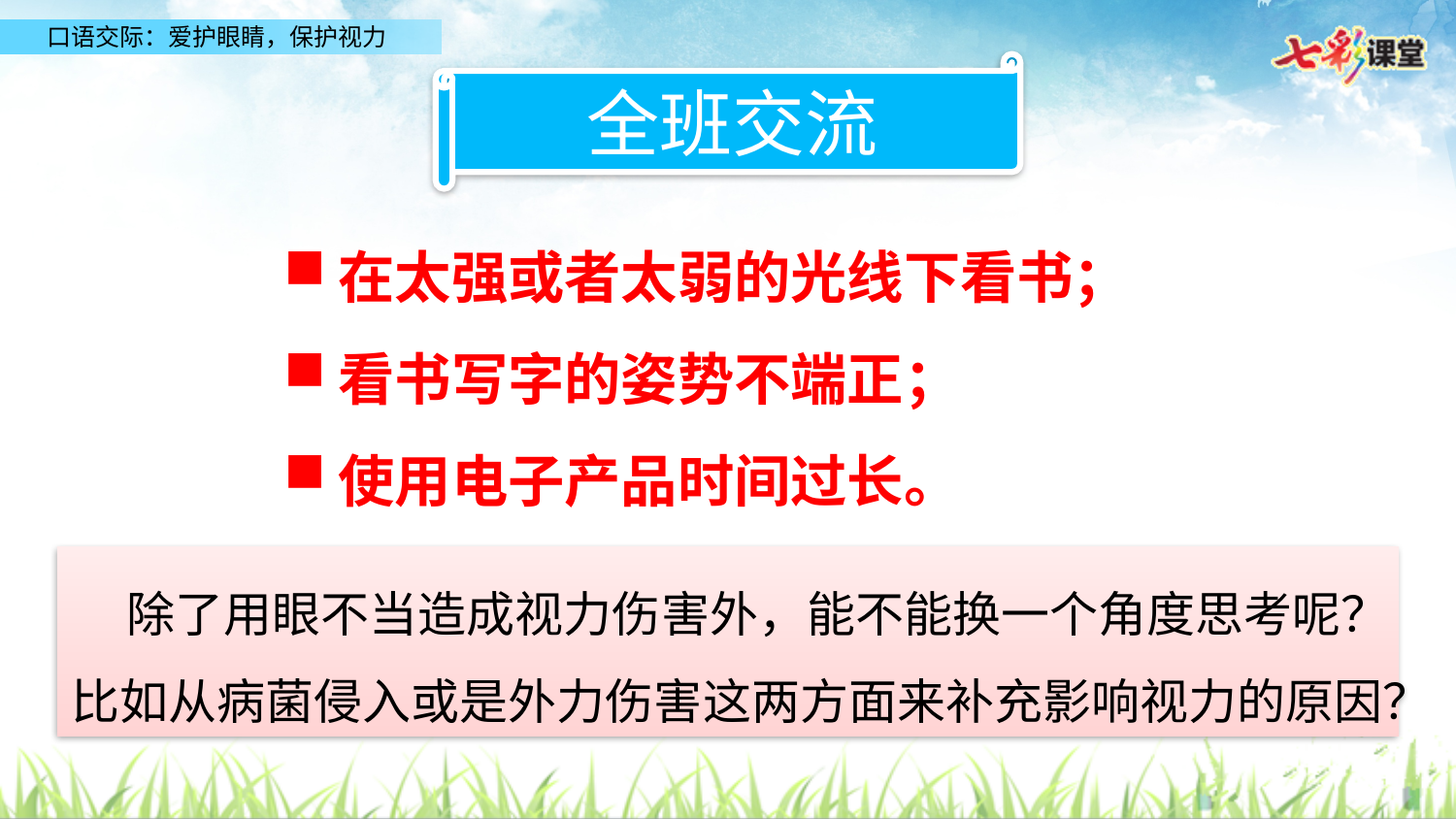

全班交流
在太强或者太弱的光线下看书；
看书写字的姿势不端正；
使用电子产品时间过长。
    除了用眼不当造成视力伤害外，能不能换一个角度思考呢？比如从病菌侵入或是外力伤害这两方面来补充影响视力的原因？